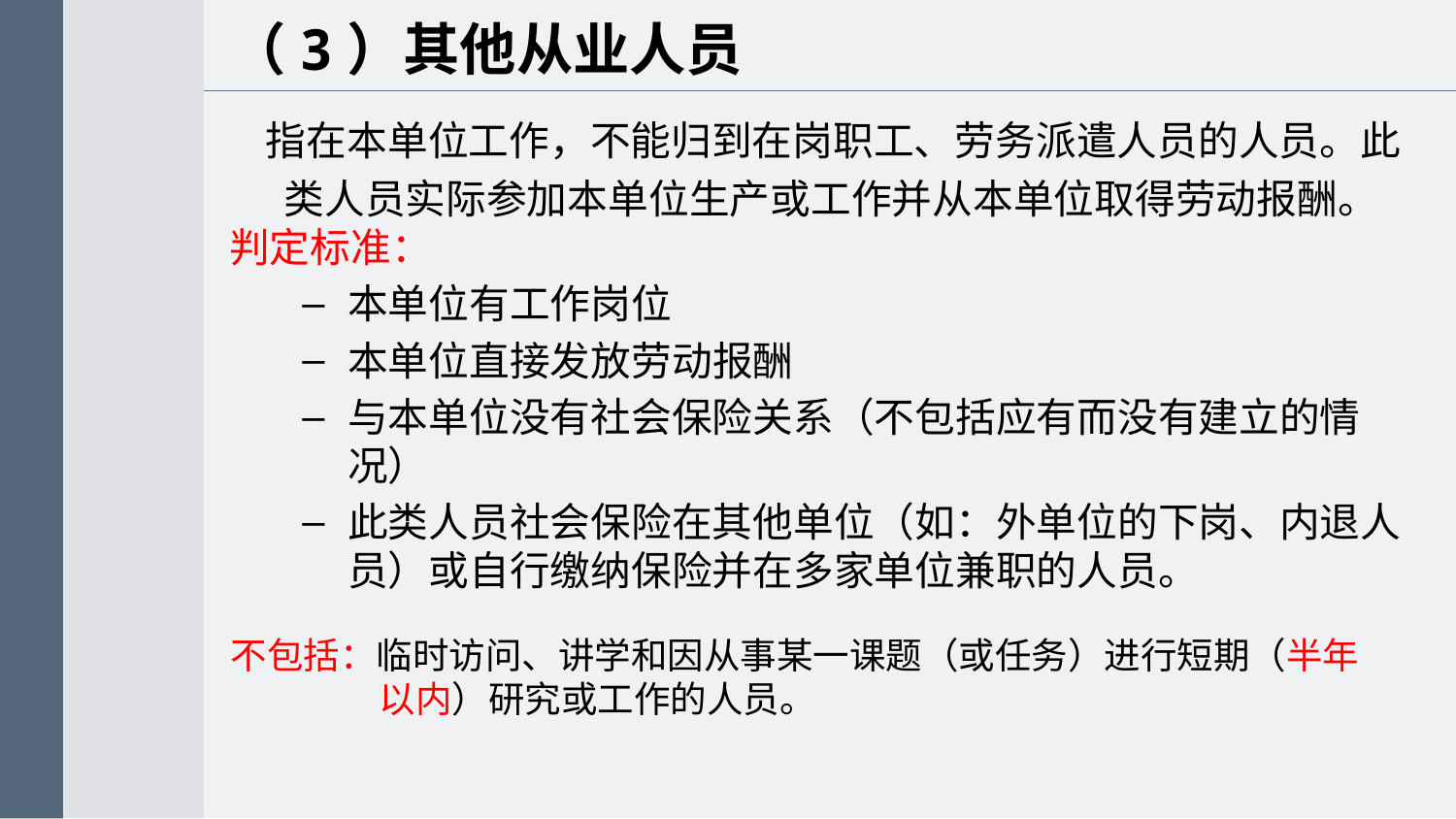

（3）其他从业人员
   指在本单位工作，不能归到在岗职工、劳务派遣人员的人员。此类人员实际参加本单位生产或工作并从本单位取得劳动报酬。
判定标准：
本单位有工作岗位
本单位直接发放劳动报酬
与本单位没有社会保险关系（不包括应有而没有建立的情况）
此类人员社会保险在其他单位（如：外单位的下岗、内退人员）或自行缴纳保险并在多家单位兼职的人员。
不包括：临时访问、讲学和因从事某一课题（或任务）进行短期（半年
                 以内）研究或工作的人员。